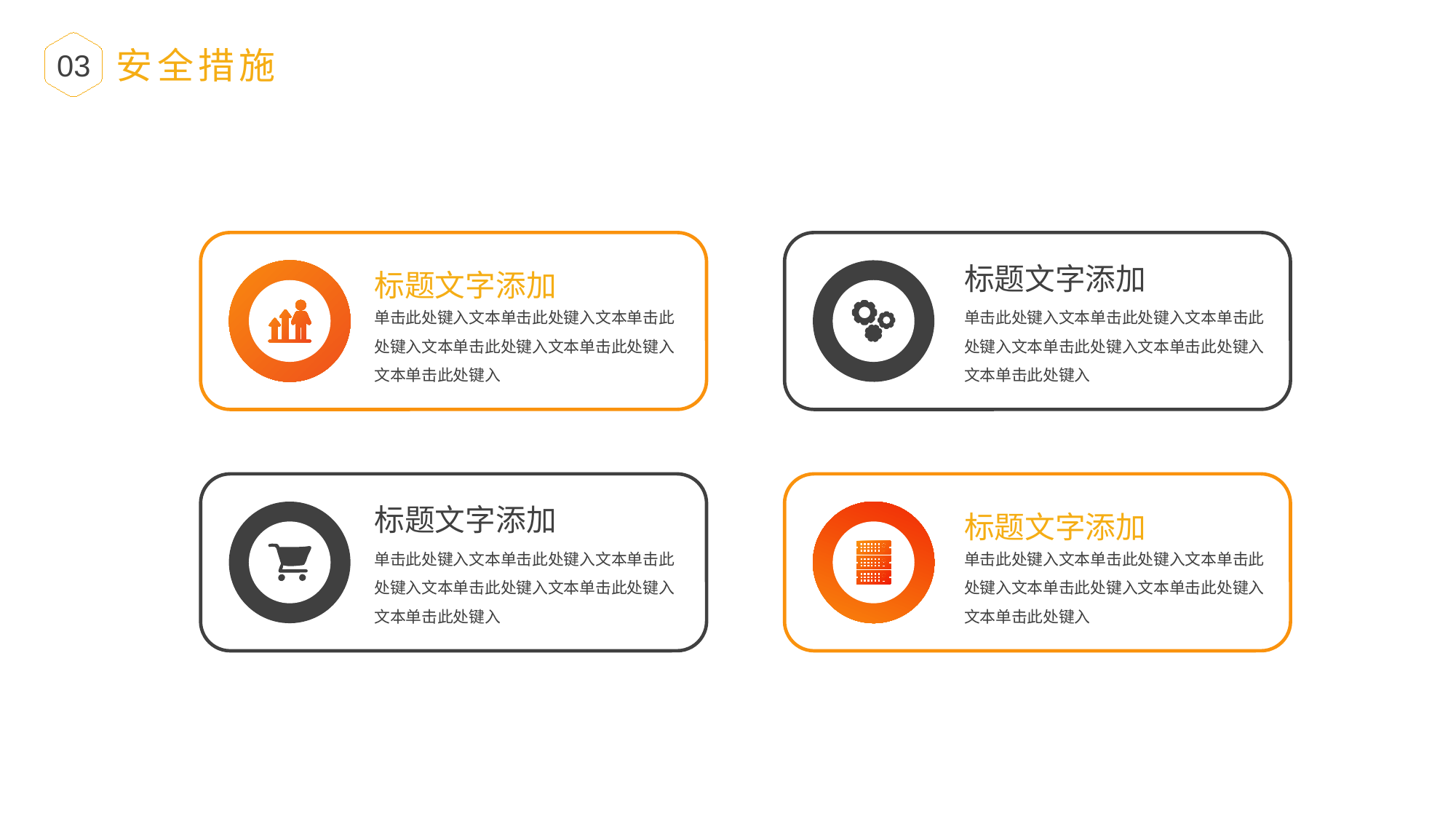

安全措施
03

标题文字添加
单击此处键入文本单击此处键入文本单击此处键入文本单击此处键入文本单击此处键入文本单击此处键入

标题文字添加
单击此处键入文本单击此处键入文本单击此处键入文本单击此处键入文本单击此处键入文本单击此处键入

标题文字添加
单击此处键入文本单击此处键入文本单击此处键入文本单击此处键入文本单击此处键入文本单击此处键入

标题文字添加
单击此处键入文本单击此处键入文本单击此处键入文本单击此处键入文本单击此处键入文本单击此处键入